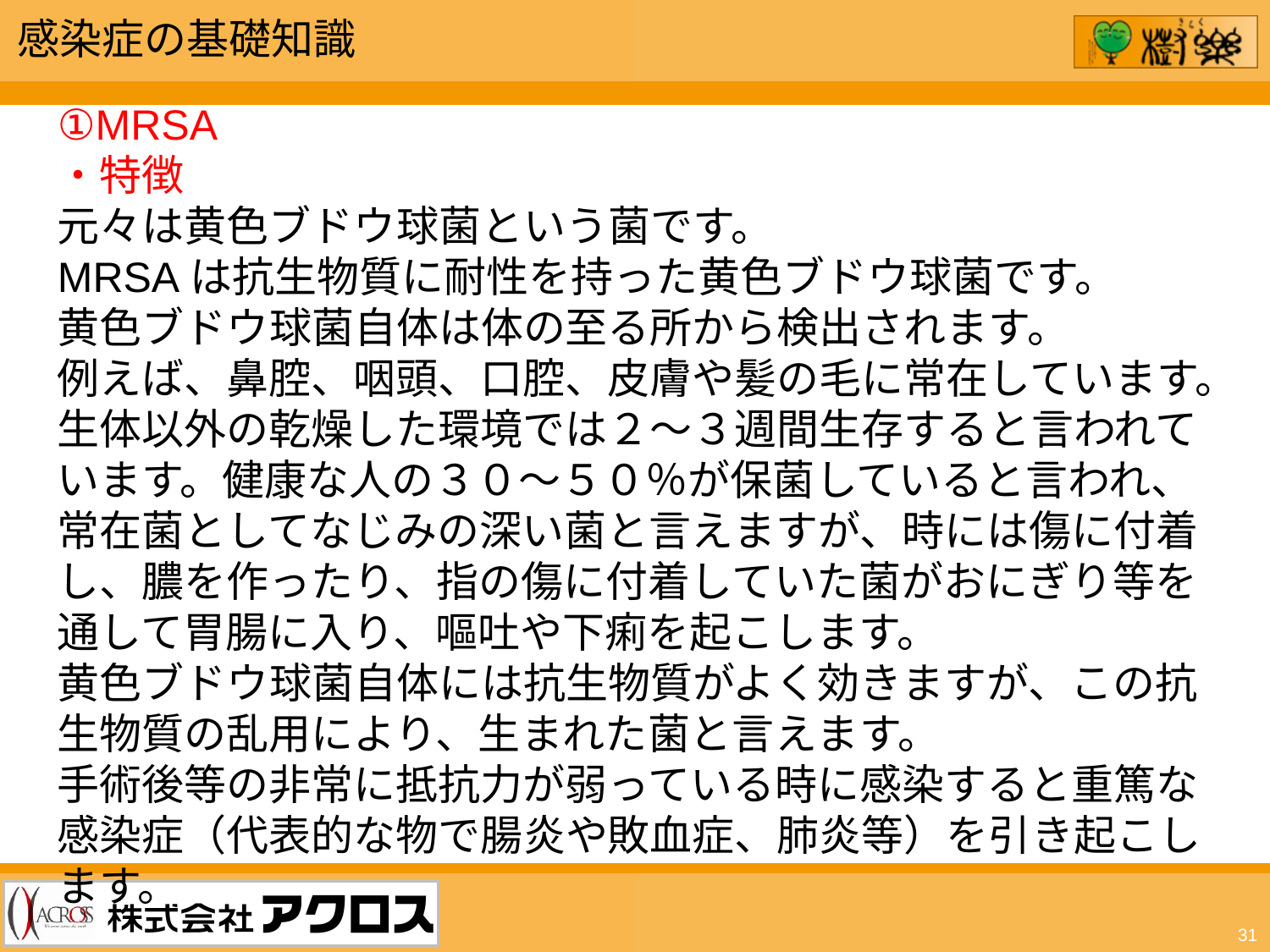

感染症の基礎知識
①MRSA
・特徴
元々は黄色ブドウ球菌という菌です。
MRSAは抗生物質に耐性を持った黄色ブドウ球菌です。
黄色ブドウ球菌自体は体の至る所から検出されます。
例えば、鼻腔、咽頭、口腔、皮膚や髪の毛に常在しています。
生体以外の乾燥した環境では２～３週間生存すると言われています。健康な人の３０～５０％が保菌していると言われ、常在菌としてなじみの深い菌と言えますが、時には傷に付着し、膿を作ったり、指の傷に付着していた菌がおにぎり等を通して胃腸に入り、嘔吐や下痢を起こします。
黄色ブドウ球菌自体には抗生物質がよく効きますが、この抗生物質の乱用により、生まれた菌と言えます。
手術後等の非常に抵抗力が弱っている時に感染すると重篤な感染症（代表的な物で腸炎や敗血症、肺炎等）を引き起こします。
31